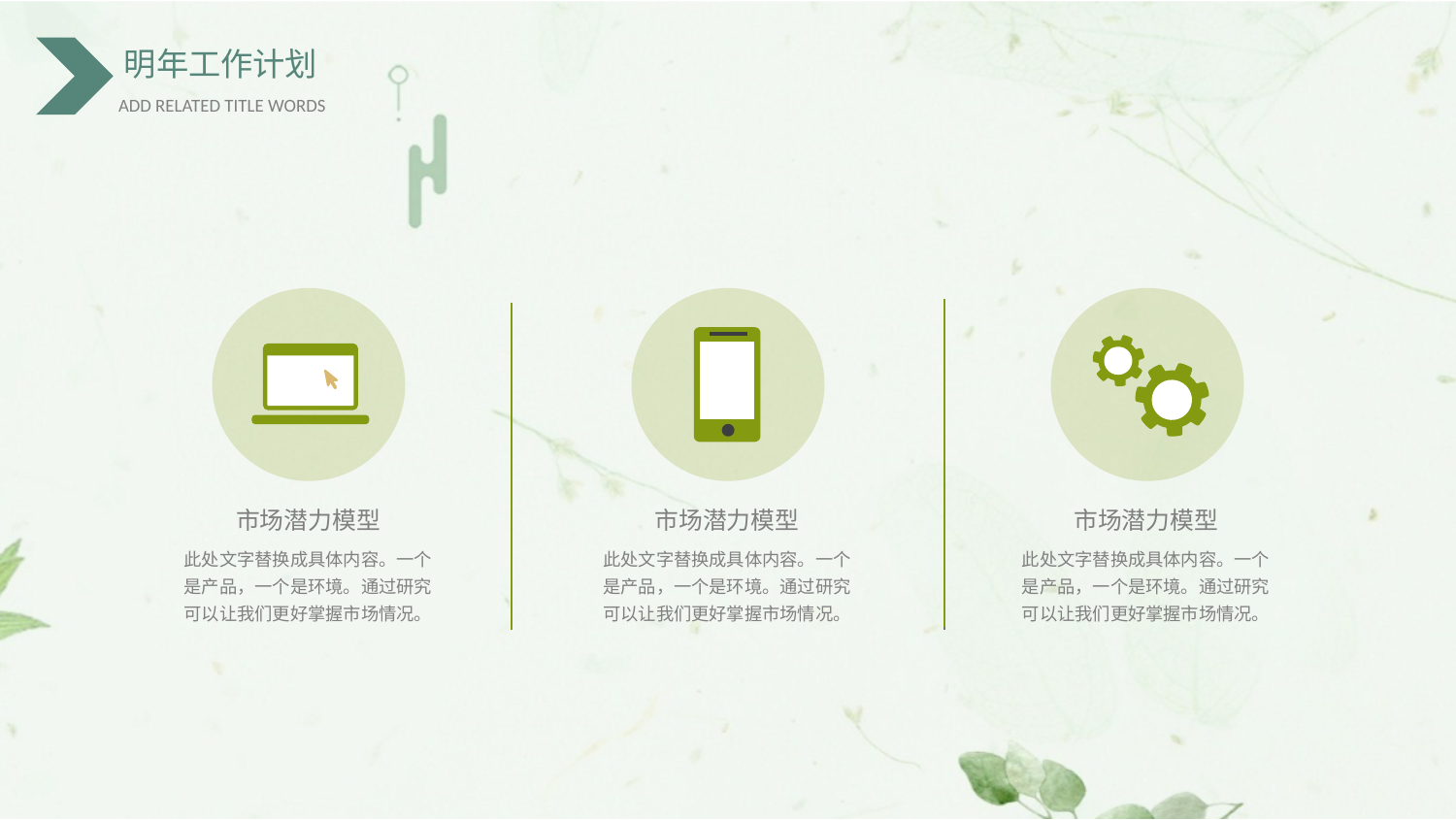

市场潜力模型
此处文字替换成具体内容。一个
是产品，一个是环境。通过研究
可以让我们更好掌握市场情况。
市场潜力模型
此处文字替换成具体内容。一个
是产品，一个是环境。通过研究
可以让我们更好掌握市场情况。
市场潜力模型
此处文字替换成具体内容。一个
是产品，一个是环境。通过研究
可以让我们更好掌握市场情况。